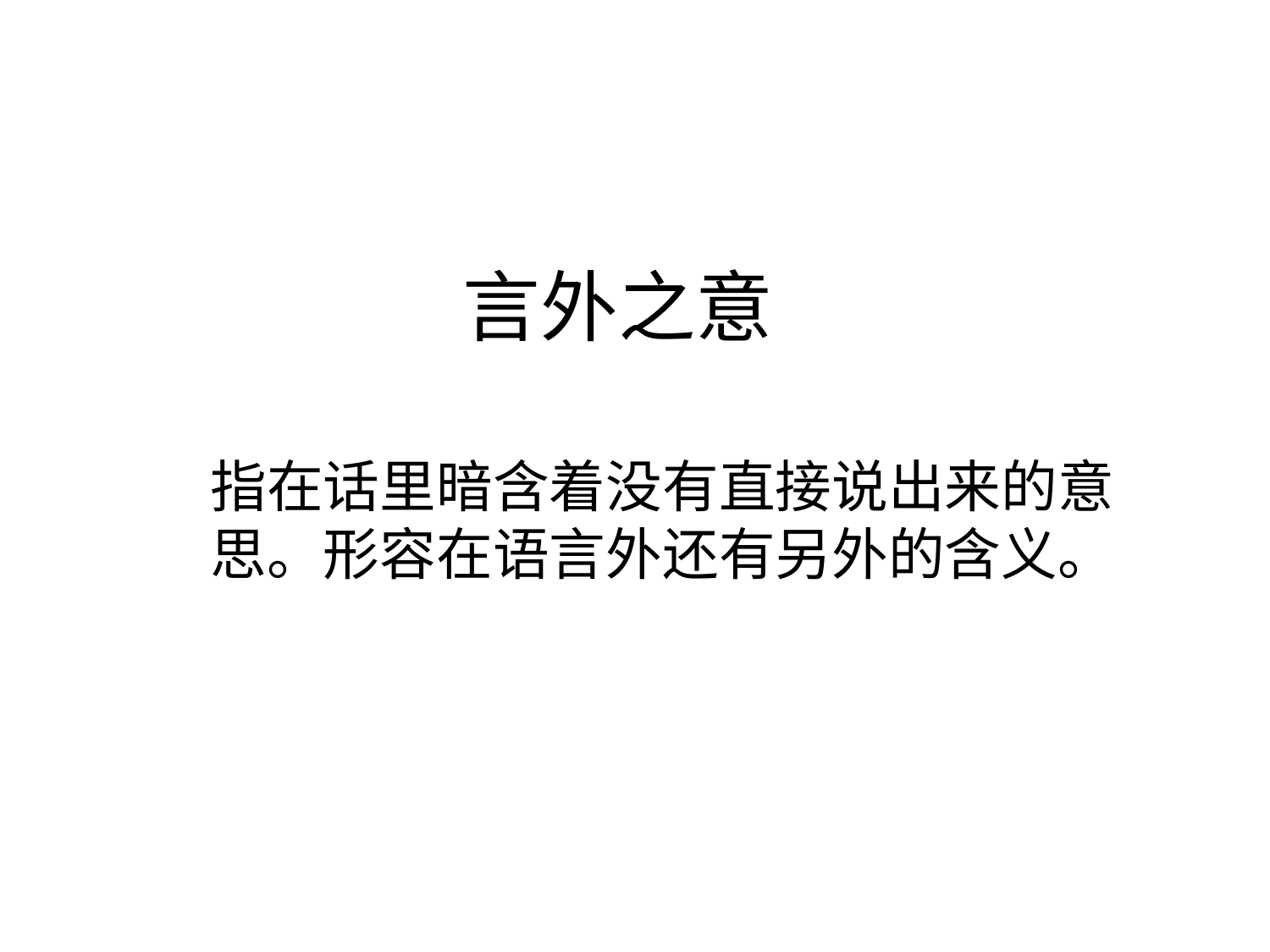

# 言外之意
指在话里暗含着没有直接说出来的意思。形容在语言外还有另外的含义。